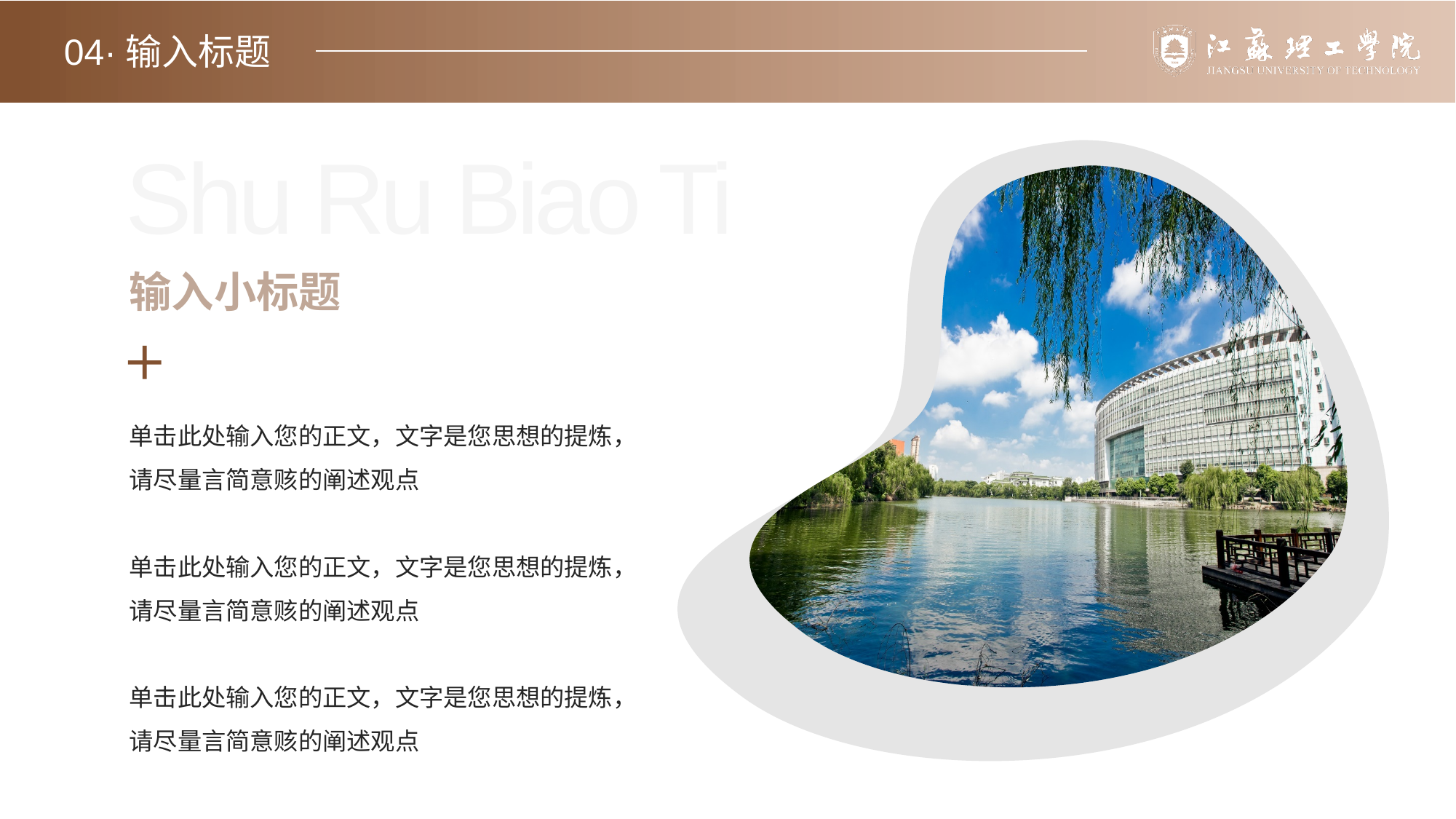

04·输入标题

Shu Ru Biao Ti

输入小标题

单击此处输入您的正文，文字是您思想的提炼，请尽量言简意赅的阐述观点

单击此处输入您的正文，文字是您思想的提炼，请尽量言简意赅的阐述观点

单击此处输入您的正文，文字是您思想的提炼，请尽量言简意赅的阐述观点